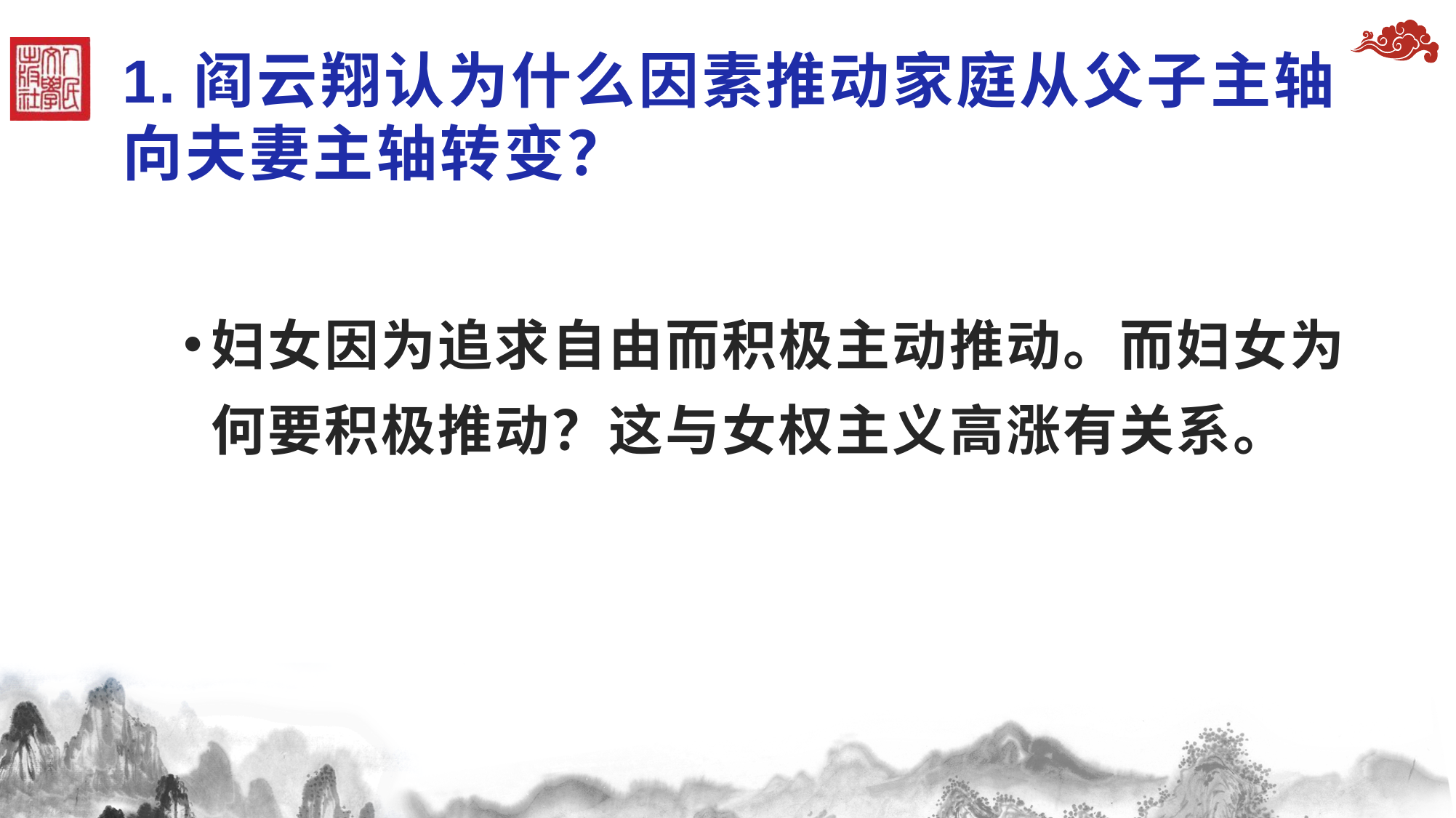

# 1.阎云翔认为什么因素推动家庭从父子主轴向夫妻主轴转变？
妇女因为追求自由而积极主动推动。而妇女为何要积极推动？这与女权主义高涨有关系。